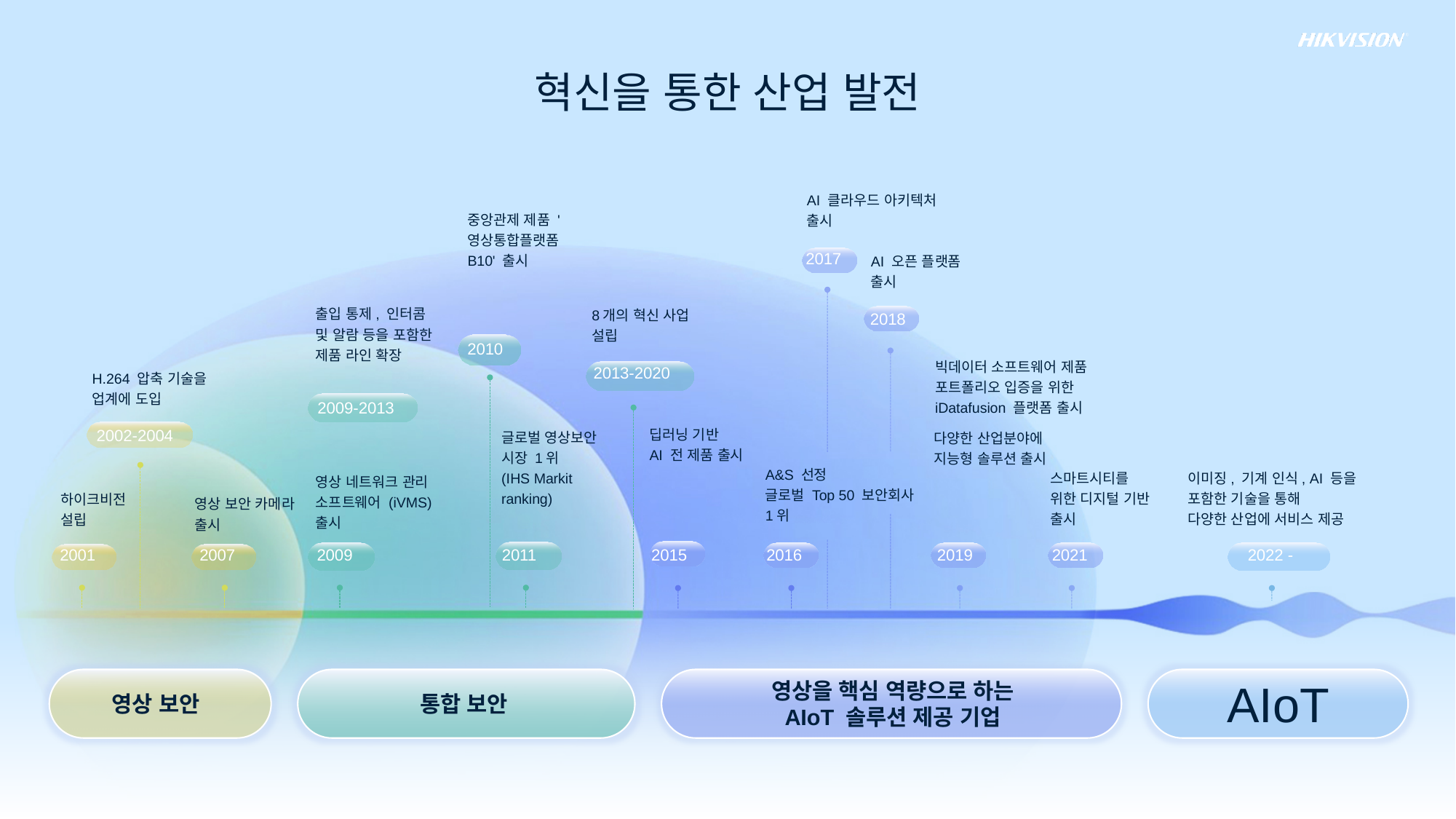

혁신을 통한 산업 발전
AI 클라우드 아키텍처
출시
중앙관제 제품 '영상통합플랫폼 B10' 출시
2017
AI 오픈 플랫폼 출시

출입 통제, 인터콤 및 알람 등을 포함한
제품 라인 확장
8개의 혁신 사업
설립
2018

2010

빅데이터 소프트웨어 제품 포트폴리오 입증을 위한 iDatafusion 플랫폼 출시
2013-2020
H.264 압축 기술을
업계에 도입

2009-2013

딥러닝 기반
AI 전 제품 출시
글로벌 영상보안 시장 1위
(IHS Markit ranking)
2002-2004
다양한 산업분야에 지능형 솔루션 출시

A&S 선정
글로벌 Top 50 보안회사 1위
이미징, 기계 인식, AI 등을
포함한 기술을 통해
다양한 산업에 서비스 제공
스마트시티를 위한 디지털 기반 출시
영상 네트워크 관리 소프트웨어 (iVMS) 출시
하이크비전
설립
영상 보안 카메라 출시
2001
2007
2009
2011
2015
2016
2019
2021
2022 -

AIoT

영상을 핵심 역량으로 하는
AIoT 솔루션 제공 기업

영상 보안
통합 보안